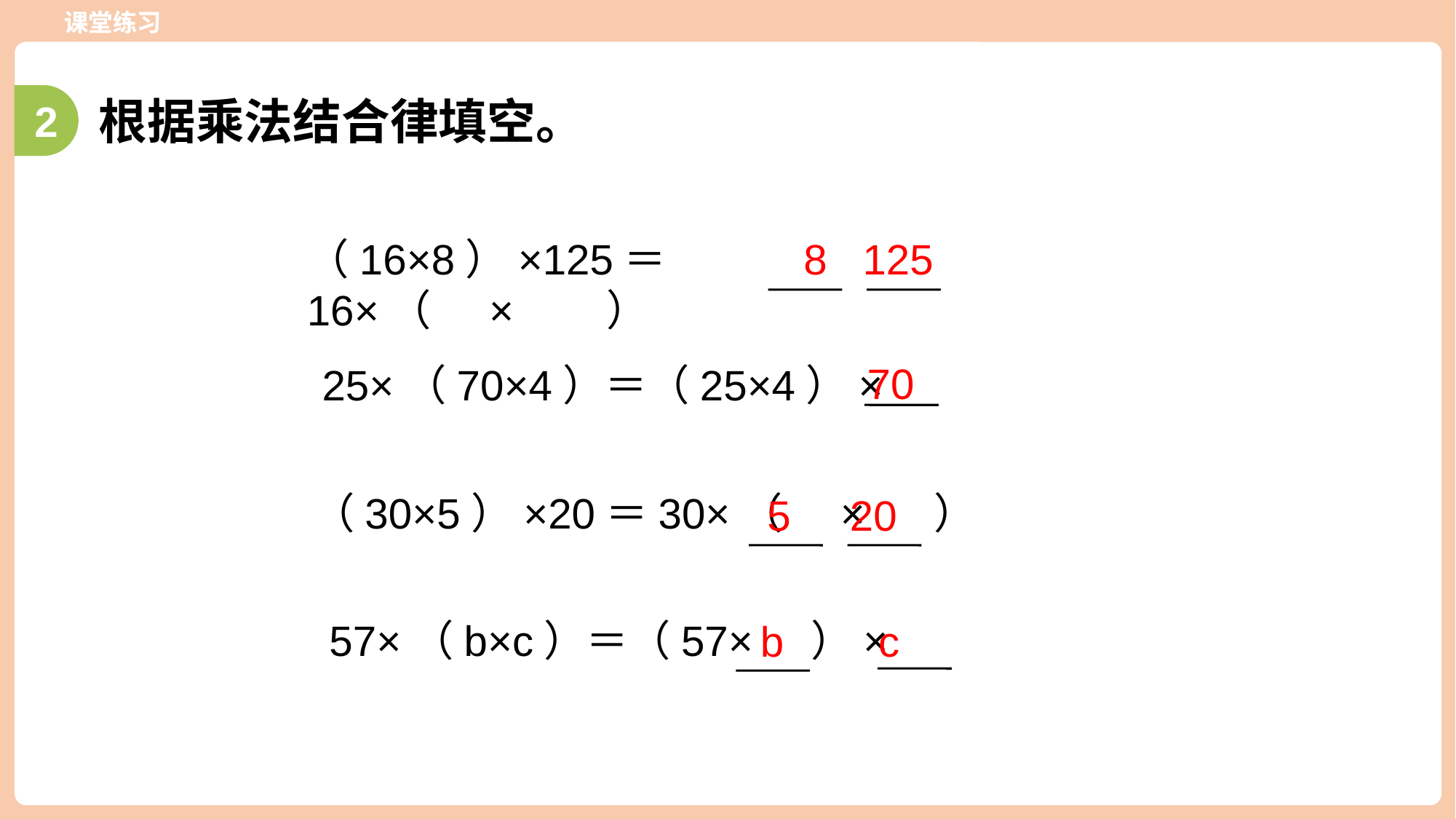

课堂练习
2
根据乘法结合律填空。
（16×8）×125＝16×（     ×       ）
8   125

70
25×（70×4）＝（25×4）×

（30×5）×20＝30×（     ×     ）
5     20

57×（b×c）＝（57×    ）×
b        c